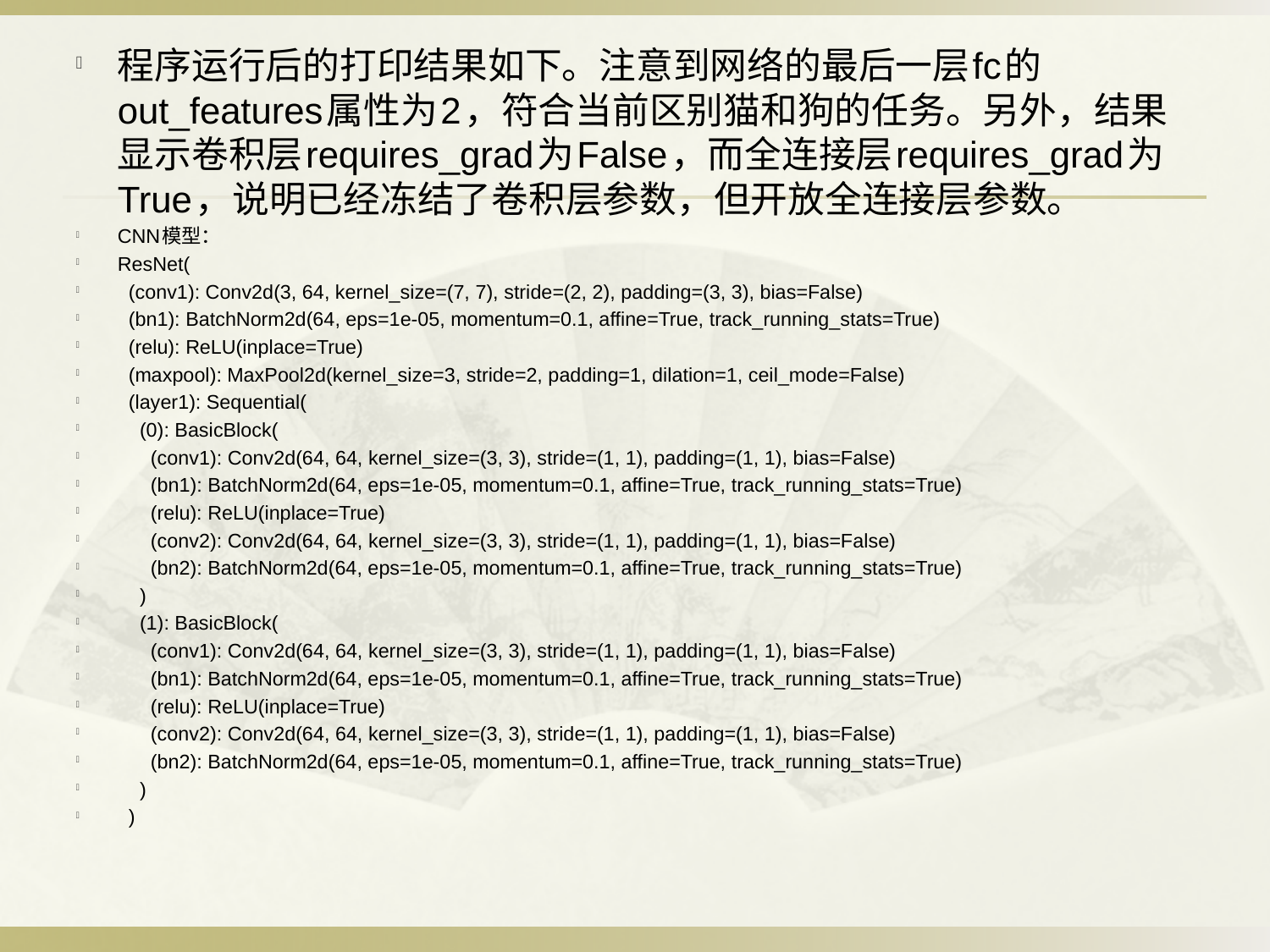

程序运行后的打印结果如下。注意到网络的最后一层fc的out_features属性为2，符合当前区别猫和狗的任务。另外，结果显示卷积层requires_grad为False，而全连接层requires_grad为True，说明已经冻结了卷积层参数，但开放全连接层参数。
CNN模型：
ResNet(
  (conv1): Conv2d(3, 64, kernel_size=(7, 7), stride=(2, 2), padding=(3, 3), bias=False)
  (bn1): BatchNorm2d(64, eps=1e-05, momentum=0.1, affine=True, track_running_stats=True)
  (relu): ReLU(inplace=True)
  (maxpool): MaxPool2d(kernel_size=3, stride=2, padding=1, dilation=1, ceil_mode=False)
  (layer1): Sequential(
    (0): BasicBlock(
      (conv1): Conv2d(64, 64, kernel_size=(3, 3), stride=(1, 1), padding=(1, 1), bias=False)
      (bn1): BatchNorm2d(64, eps=1e-05, momentum=0.1, affine=True, track_running_stats=True)
      (relu): ReLU(inplace=True)
      (conv2): Conv2d(64, 64, kernel_size=(3, 3), stride=(1, 1), padding=(1, 1), bias=False)
      (bn2): BatchNorm2d(64, eps=1e-05, momentum=0.1, affine=True, track_running_stats=True)
    )
    (1): BasicBlock(
      (conv1): Conv2d(64, 64, kernel_size=(3, 3), stride=(1, 1), padding=(1, 1), bias=False)
      (bn1): BatchNorm2d(64, eps=1e-05, momentum=0.1, affine=True, track_running_stats=True)
      (relu): ReLU(inplace=True)
      (conv2): Conv2d(64, 64, kernel_size=(3, 3), stride=(1, 1), padding=(1, 1), bias=False)
      (bn2): BatchNorm2d(64, eps=1e-05, momentum=0.1, affine=True, track_running_stats=True)
    )
  )